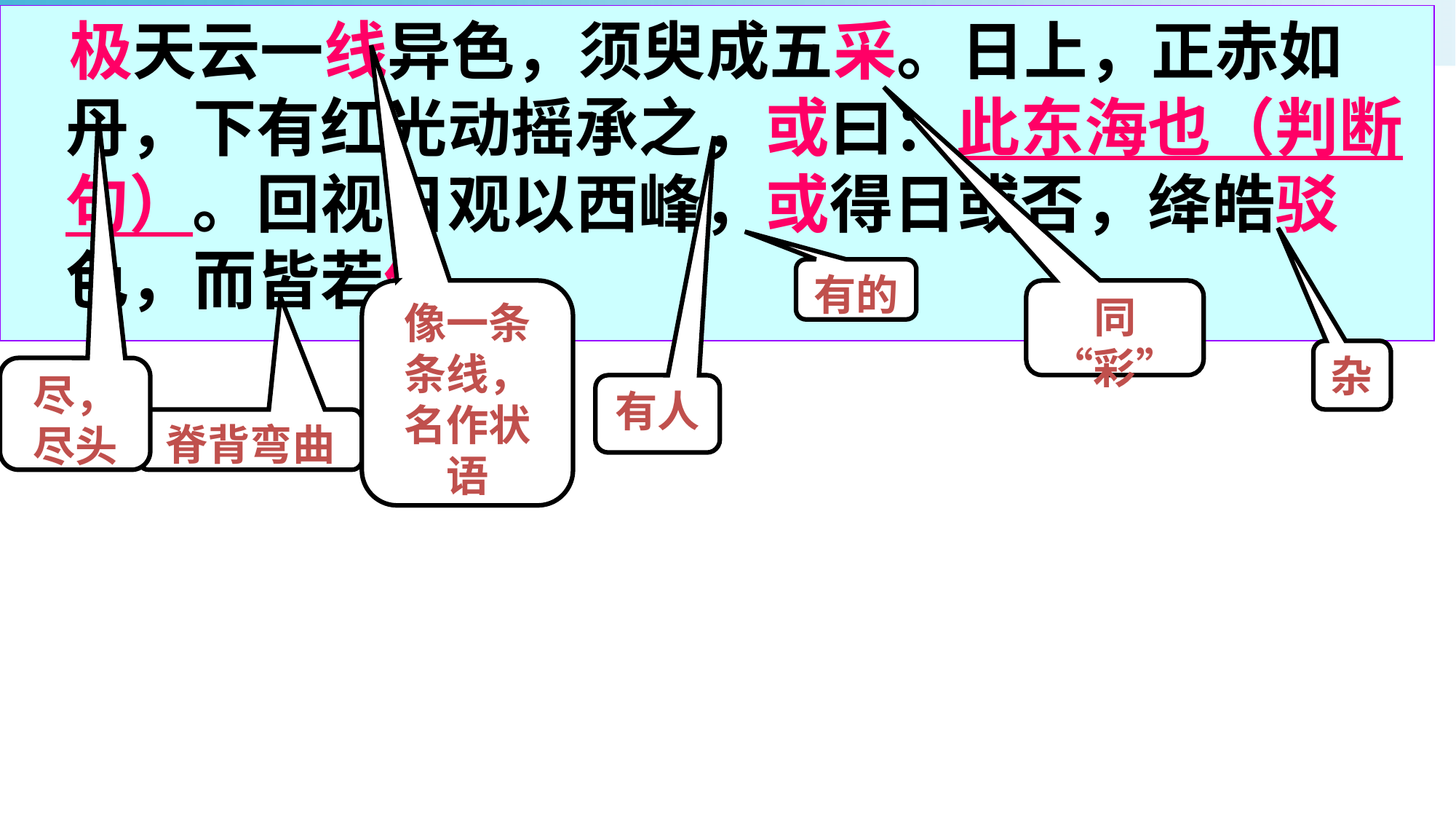

极天云一线异色，须臾成五采。日上，正赤如丹，下有红光动摇承之，或曰：此东海也（判断句）。回视日观以西峰，或得日或否，绛皓驳色，而皆若偻。

有的
像一条条线，名作状语
同“彩”
杂
尽，尽头

有人
脊背弯曲